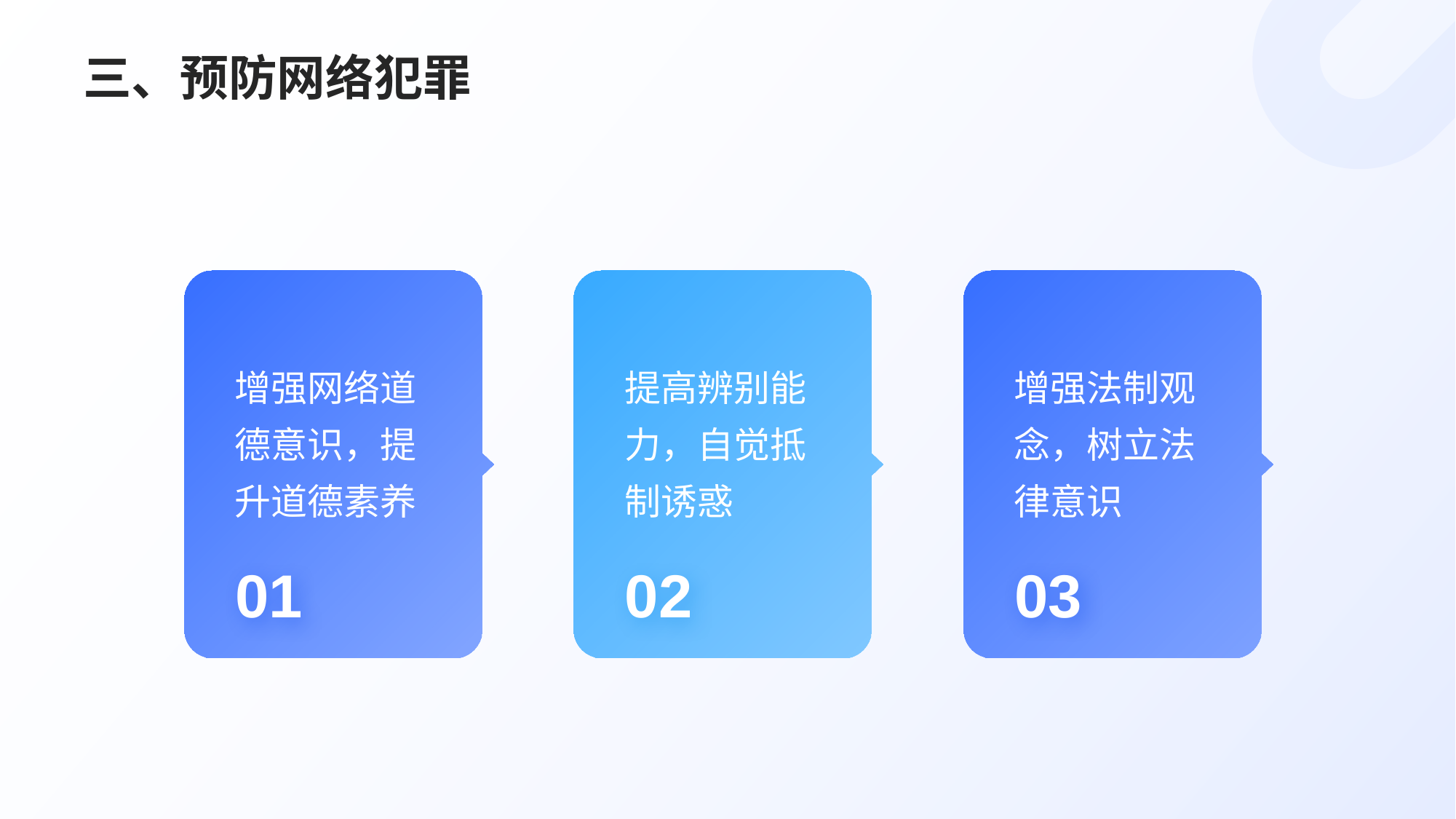

# 三、预防网络犯罪
增强网络道德意识，提升道德素养
提高辨别能力，自觉抵制诱惑
增强法制观念，树立法律意识
01
02
03